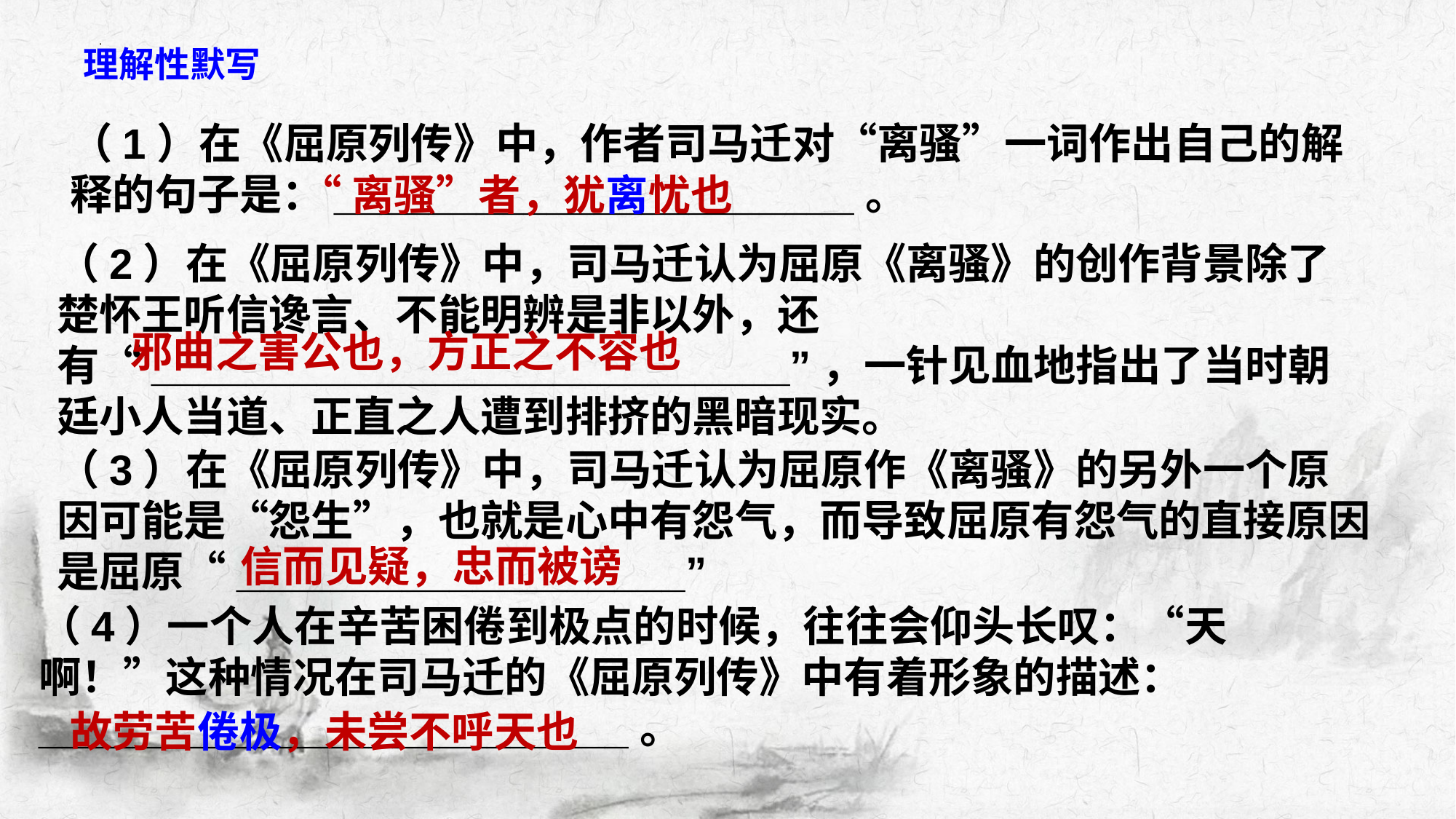

理解性默写
（1）在《屈原列传》中，作者司马迁对“离骚”一词作出自己的解释的句子是：______________________。
政论文
“离骚”者，犹离忧也
（2）在《屈原列传》中，司马迁认为屈原《离骚》的创作背景除了楚怀王听信谗言、不能明辨是非以外，还有“___________________________”，一针见血地指出了当时朝廷小人当道、正直之人遭到排挤的黑暗现实。
邪曲之害公也，方正之不容也
（3）在《屈原列传》中，司马迁认为屈原作《离骚》的另外一个原因可能是“怨生”，也就是心中有怨气，而导致屈原有怨气的直接原因是屈原“___________________”
信而见疑，忠而被谤
（4）一个人在辛苦困倦到极点的时候，往往会仰头长叹：“天啊！”这种情况在司马迁的《屈原列传》中有着形象的描述：_________________________。
故劳苦倦极，未尝不呼天也